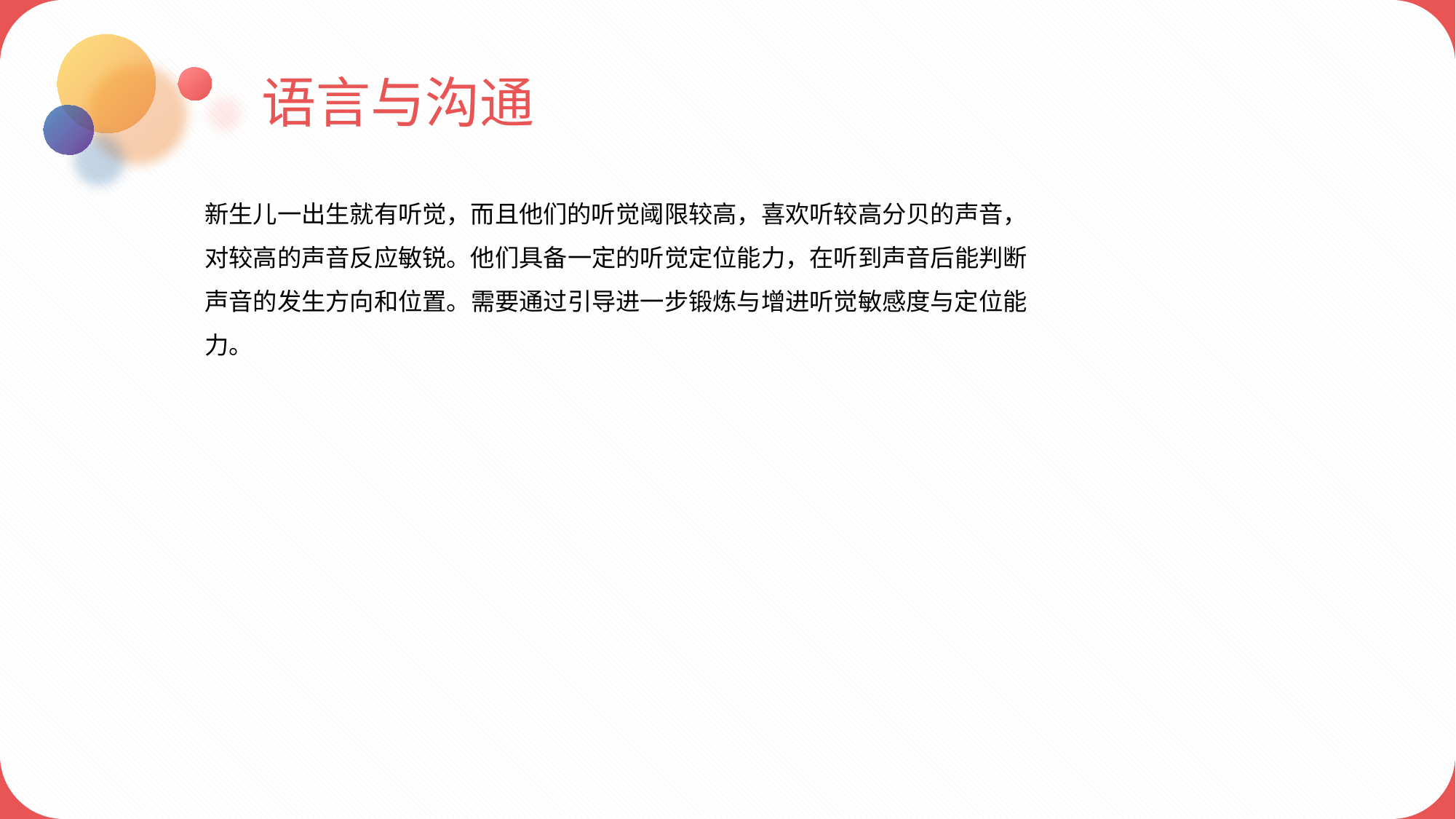

语言与沟通
新生儿一出生就有听觉，而且他们的听觉阈限较高，喜欢听较高分贝的声音，对较高的声音反应敏锐。他们具备一定的听觉定位能力，在听到声音后能判断声音的发生方向和位置。需要通过引导进一步锻炼与增进听觉敏感度与定位能力。